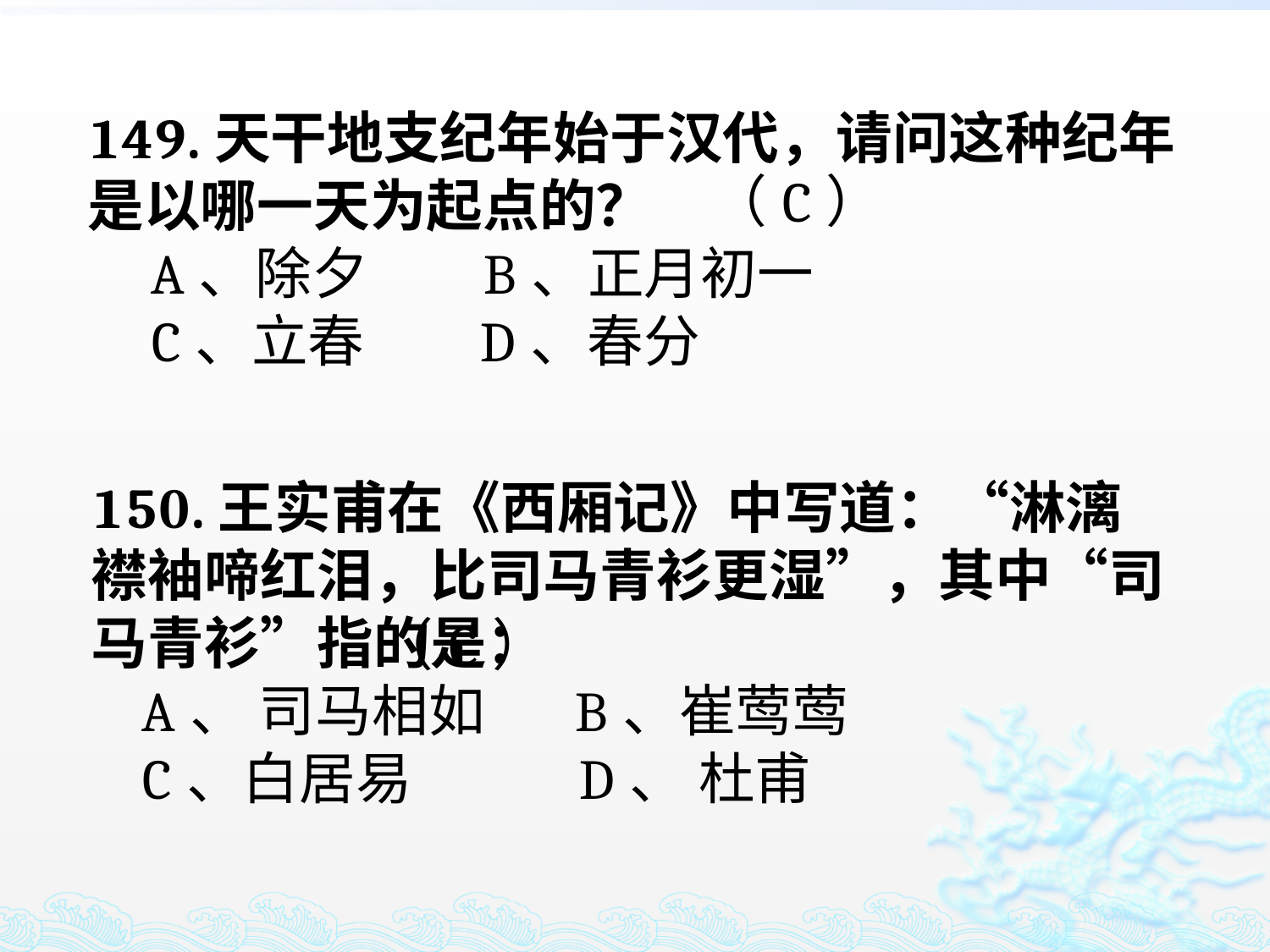

149.天干地支纪年始于汉代，请问这种纪年是以哪一天为起点的？
     A、除夕        B、正月初一
     C、立春        D、春分
（C）
150.王实甫在《西厢记》中写道：“淋漓襟袖啼红泪，比司马青衫更湿”，其中“司马青衫”指的是：
    A、 司马相如      B、崔莺莺
    C、白居易            D、 杜甫
（C）